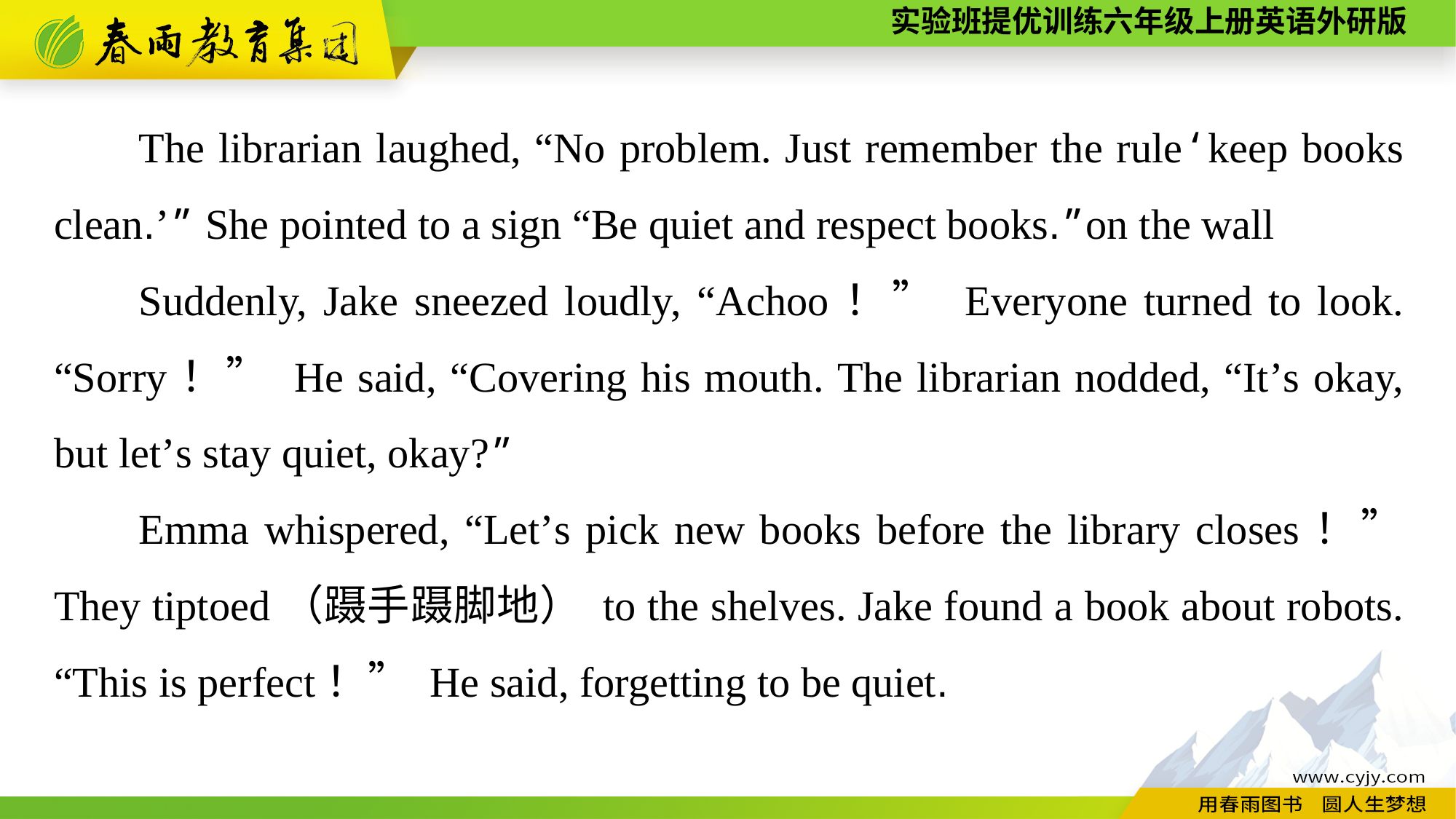

The librarian laughed, “No problem. Just remember the rule‘keep books clean.’” She pointed to a sign “Be quiet and respect books.”on the wall
Suddenly, Jake sneezed loudly, “Achoo！” Everyone turned to look. “Sorry！” He said, “Covering his mouth. The librarian nodded, “It’s okay, but let’s stay quiet, okay?”
Emma whispered, “Let’s pick new books before the library closes！” They tiptoed（蹑手蹑脚地） to the shelves. Jake found a book about robots. “This is perfect！” He said, forgetting to be quiet.